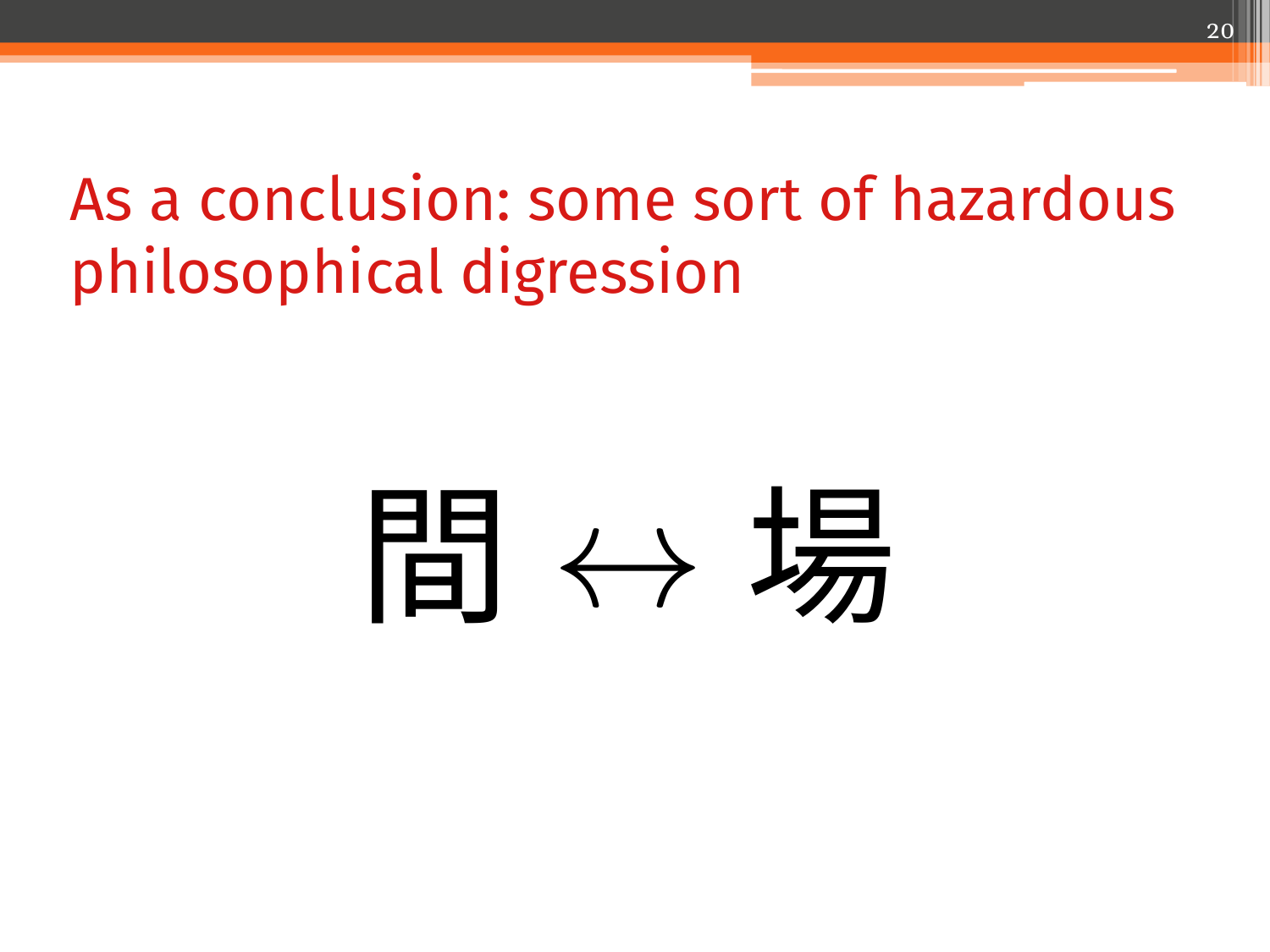

20
# As a conclusion: some sort of hazardous philosophical digression
間 ↔️ 場